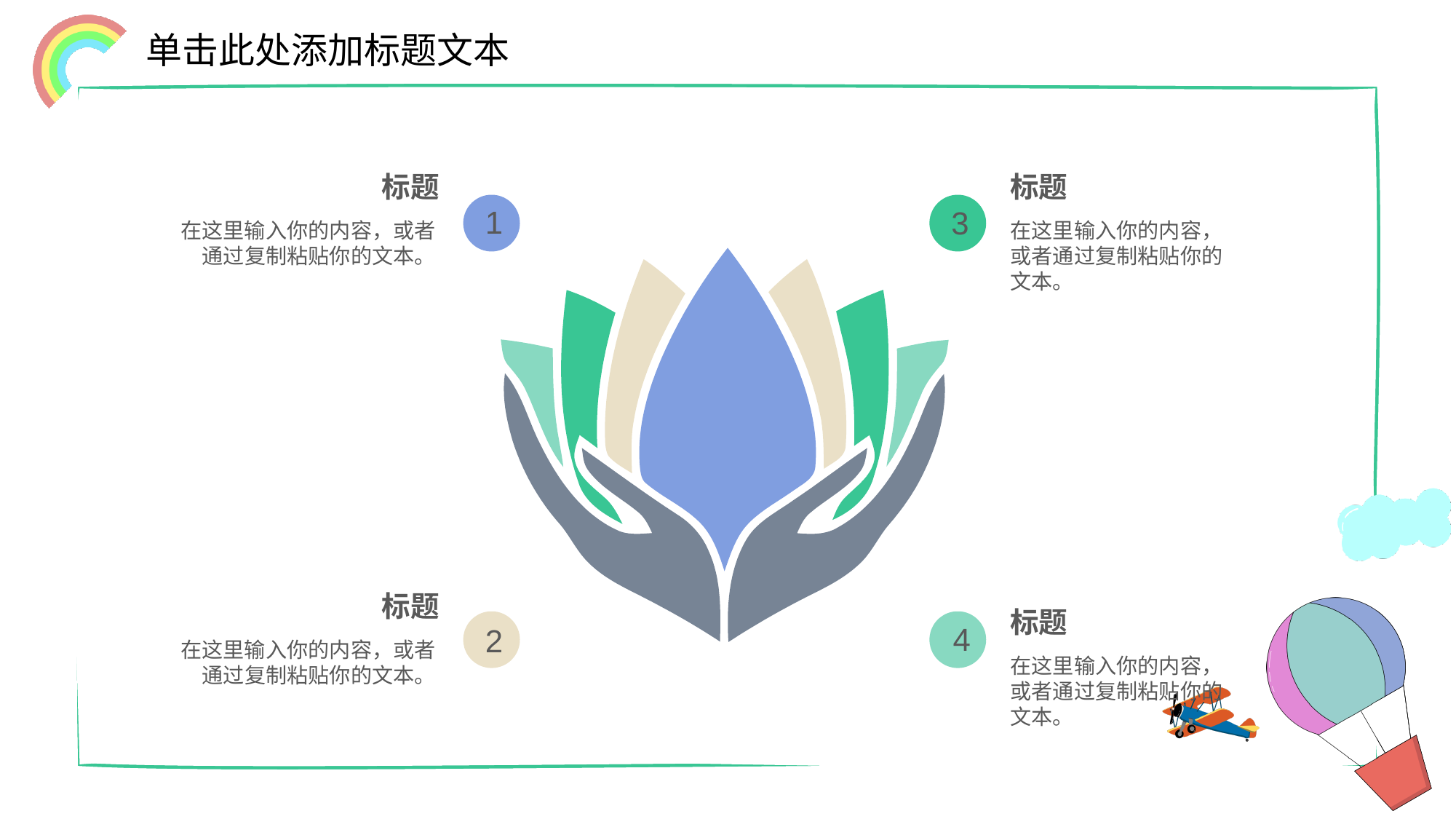

单击此处添加标题文本
标题
标题

1

3
在这里输入你的内容，或者通过复制粘贴你的文本。
在这里输入你的内容，或者通过复制粘贴你的文本。

标题
标题

4
2
在这里输入你的内容，或者通过复制粘贴你的文本。
在这里输入你的内容，或者通过复制粘贴你的文本。